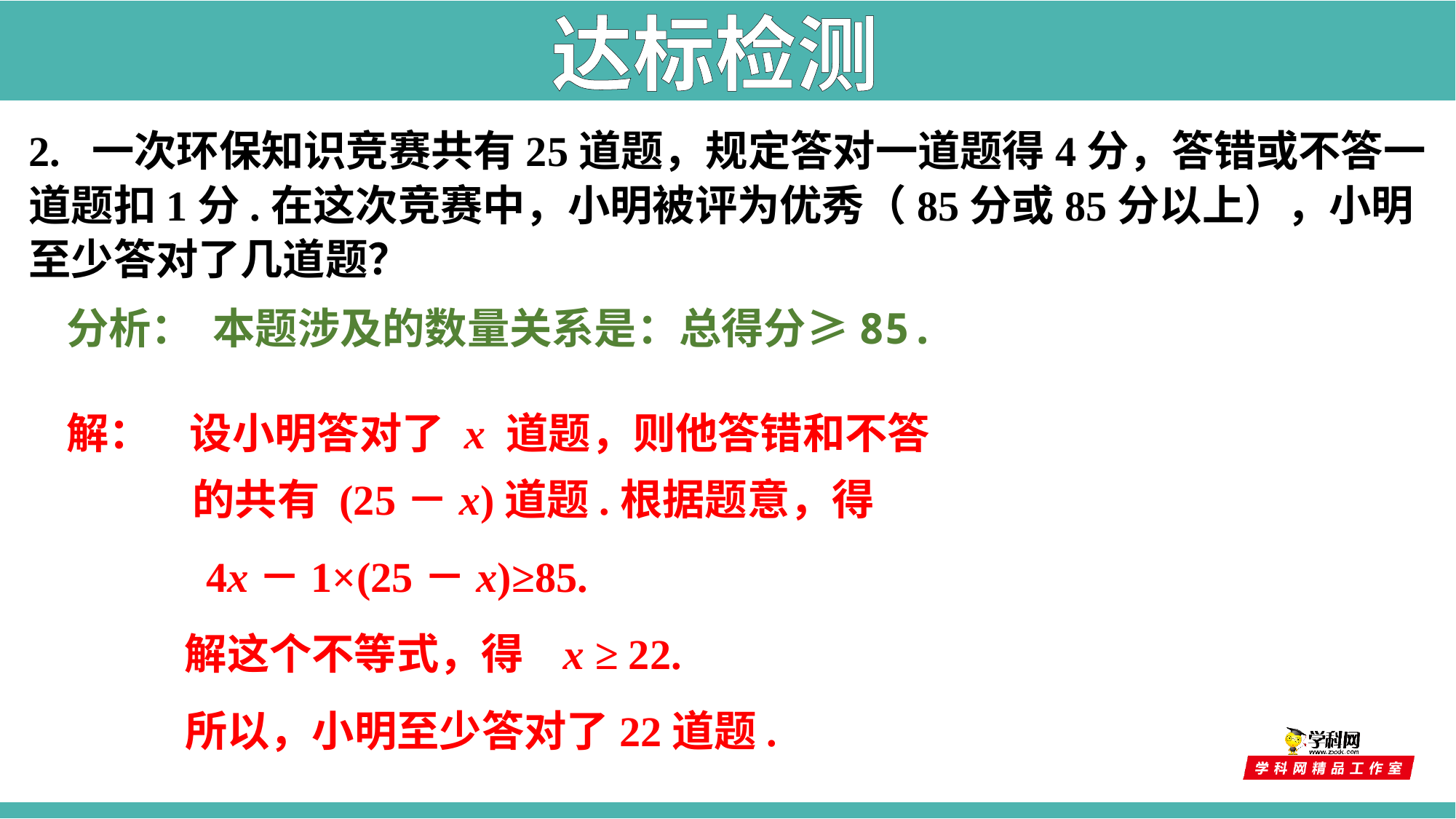

达标检测
2.  一次环保知识竞赛共有25道题，规定答对一道题得4分，答错或不答一道题扣1分.在这次竞赛中，小明被评为优秀（85分或85分以上），小明至少答对了几道题？
分析：  本题涉及的数量关系是：总得分≥85.
解：    设小明答对了 x 道题，则他答错和不答
            的共有 (25－x)道题.根据题意，得
  4x－1×(25－x)≥85.
解这个不等式，得   x ≥ 22.
        所以，小明至少答对了22道题.